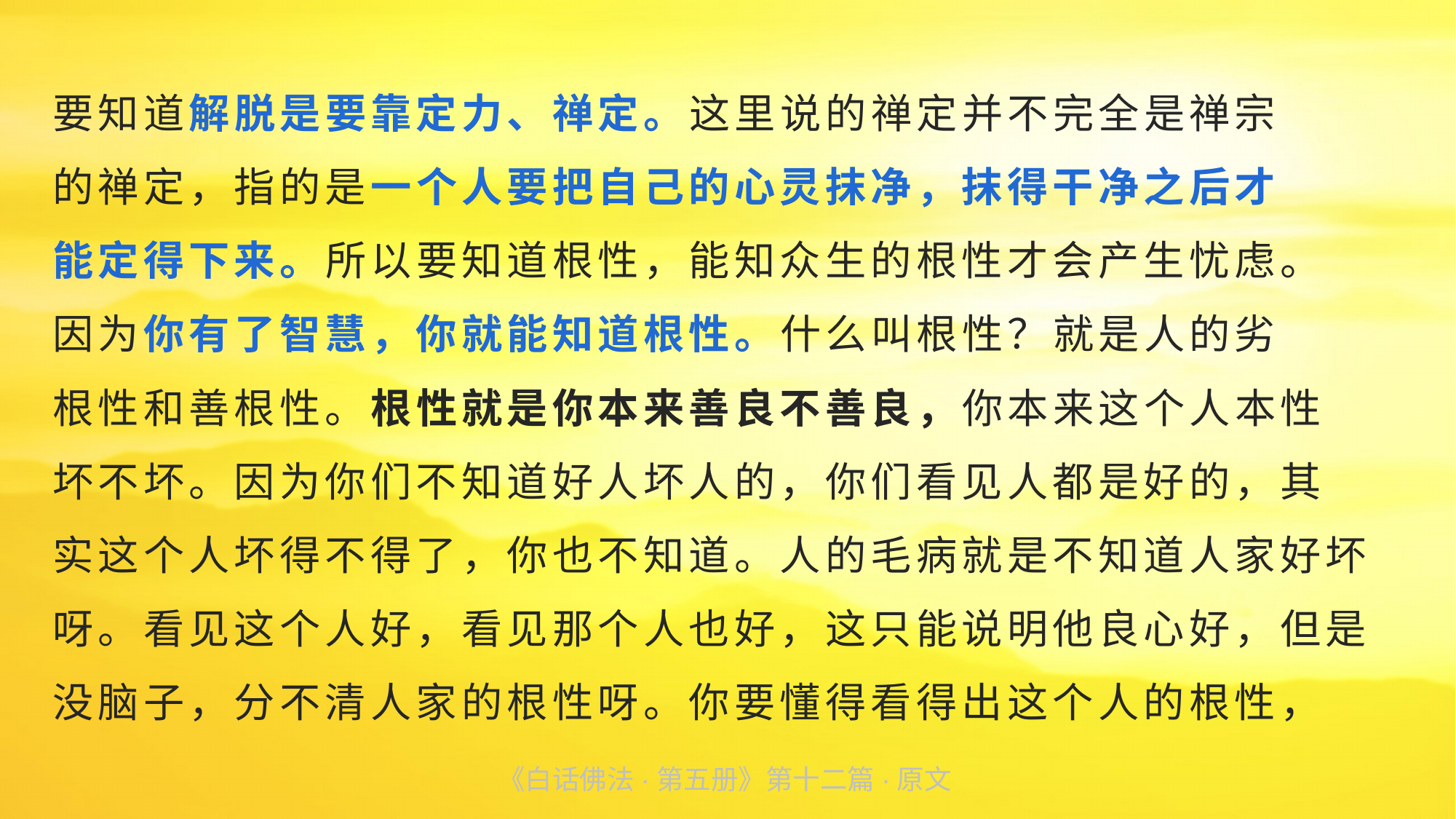

要知道解脱是要靠定力、禅定。这里说的禅定并不完全是禅宗
的禅定，指的是一个人要把自己的心灵抹净，抹得干净之后才
能定得下来。所以要知道根性，能知众生的根性才会产生忧虑。
因为你有了智慧，你就能知道根性。什么叫根性？就是人的劣
根性和善根性。根性就是你本来善良不善良，你本来这个人本性
坏不坏。因为你们不知道好人坏人的，你们看见人都是好的，其
实这个人坏得不得了，你也不知道。人的毛病就是不知道人家好坏呀。看见这个人好，看见那个人也好，这只能说明他良心好，但是没脑子，分不清人家的根性呀。你要懂得看得出这个人的根性，
《白话佛法·第五册》第十二篇·原文